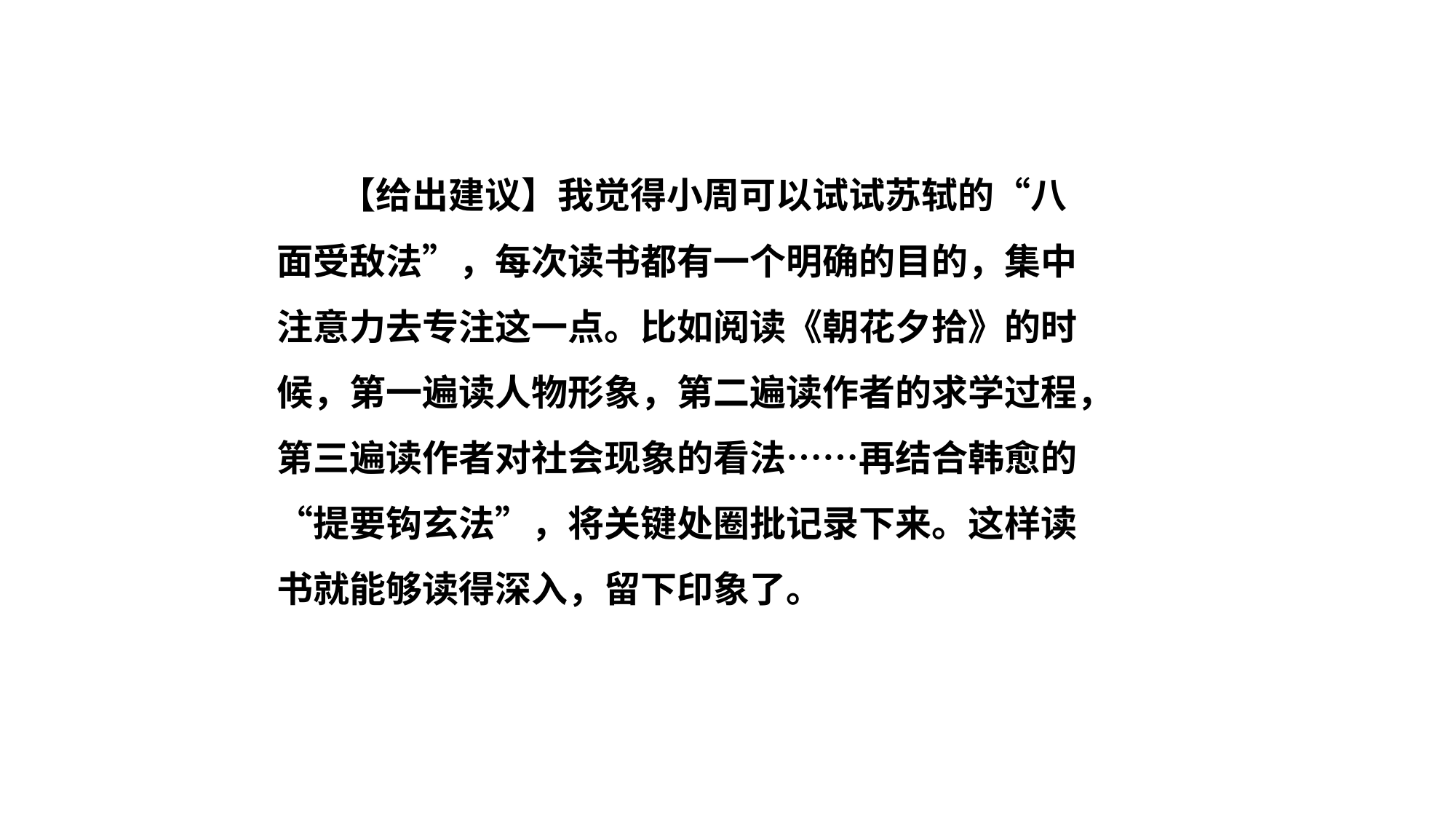

【给出建议】我觉得小周可以试试苏轼的“八面受敌法”，每次读书都有一个明确的目的，集中注意力去专注这一点。比如阅读《朝花夕拾》的时候，第一遍读人物形象，第二遍读作者的求学过程，第三遍读作者对社会现象的看法……再结合韩愈的“提要钩玄法”，将关键处圈批记录下来。这样读书就能够读得深入，留下印象了。